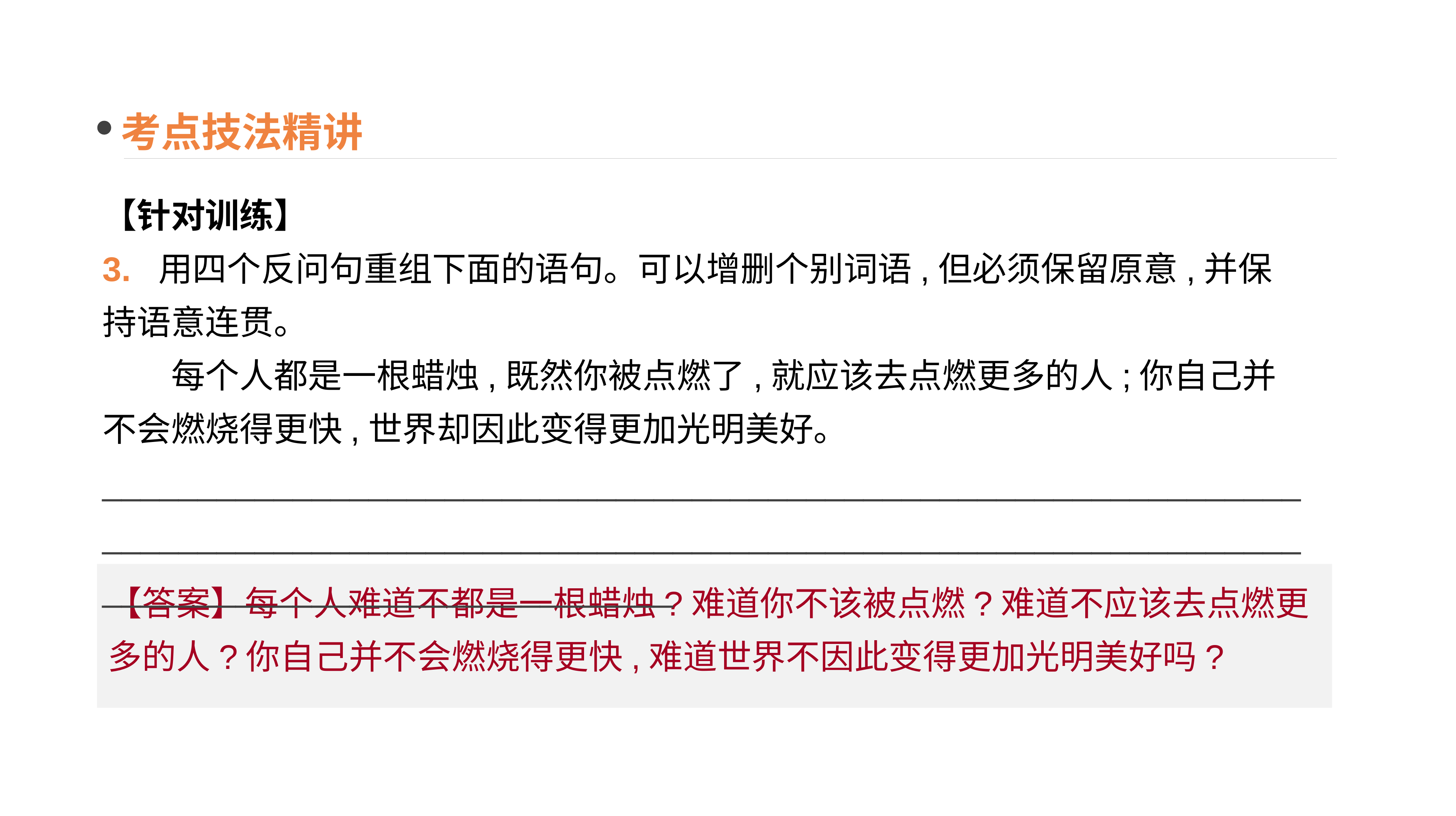

考点技法精讲

【针对训练】
3.  用四个反问句重组下面的语句。可以增删个别词语,但必须保留原意,并保持语意连贯。
　　每个人都是一根蜡烛,既然你被点燃了,就应该去点燃更多的人;你自己并不会燃烧得更快,世界却因此变得更加光明美好。
____________________________________________________________________________________________________________________________________________________________

【答案】每个人难道不都是一根蜡烛?难道你不该被点燃?难道不应该去点燃更多的人?你自己并不会燃烧得更快,难道世界不因此变得更加光明美好吗?